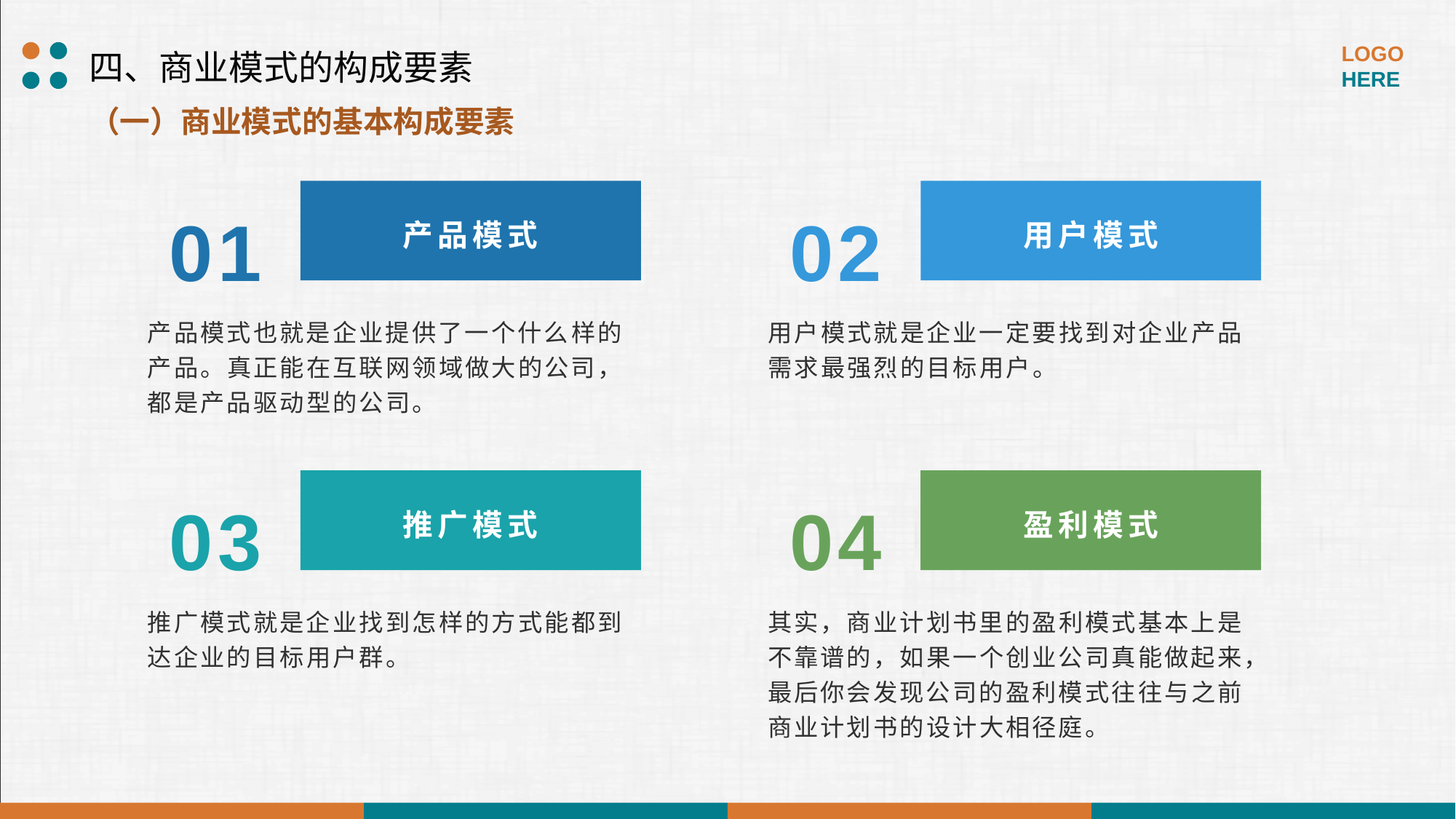

四、商业模式的构成要素
（一）商业模式的基本构成要素
01
02
产品模式
用户模式
产品模式也就是企业提供了一个什么样的产品。真正能在互联网领域做大的公司，都是产品驱动型的公司。
用户模式就是企业一定要找到对企业产品需求最强烈的目标用户。
03
04
推广模式
盈利模式
其实，商业计划书里的盈利模式基本上是不靠谱的，如果一个创业公司真能做起来，最后你会发现公司的盈利模式往往与之前商业计划书的设计大相径庭。
推广模式就是企业找到怎样的方式能都到达企业的目标用户群。